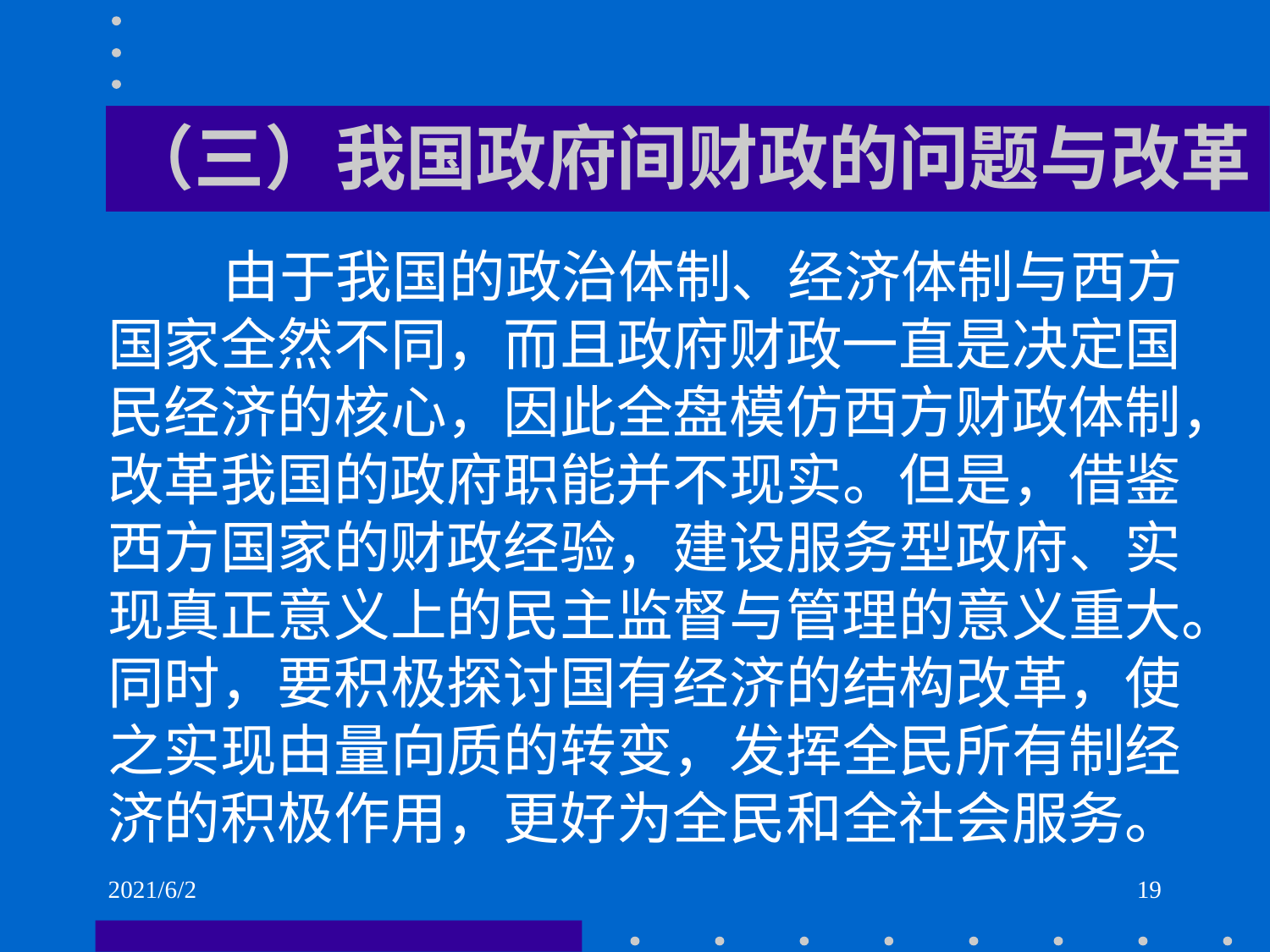

# （三）我国政府间财政的问题与改革
        由于我国的政治体制、经济体制与西方国家全然不同，而且政府财政一直是决定国民经济的核心，因此全盘模仿西方财政体制，改革我国的政府职能并不现实。但是，借鉴西方国家的财政经验，建设服务型政府、实现真正意义上的民主监督与管理的意义重大。同时，要积极探讨国有经济的结构改革，使之实现由量向质的转变，发挥全民所有制经济的积极作用，更好为全民和全社会服务。
2021/6/2
19